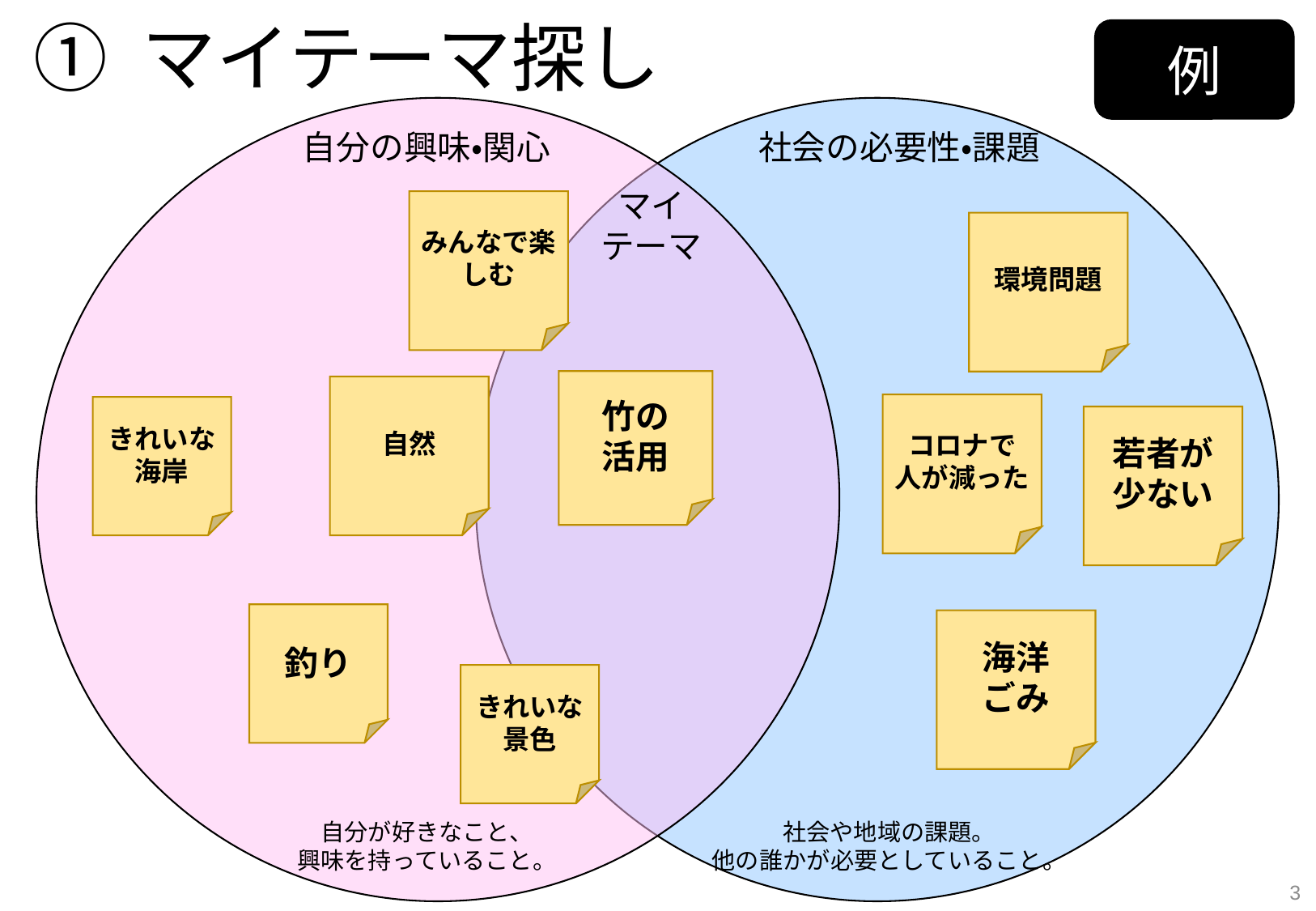

# ① マイテーマ探し
例

自分の興味・関心
社会の必要性・課題
マイ
テーマ
みんなで楽しむ
環境問題
竹の
活用
自然
コロナで
人が減った
きれいな
海岸
若者が少ない
釣り
海洋
ごみ
きれいな景色
自分が好きなこと、
興味を持っていること。
社会や地域の課題。
他の誰かが必要としていること。
3